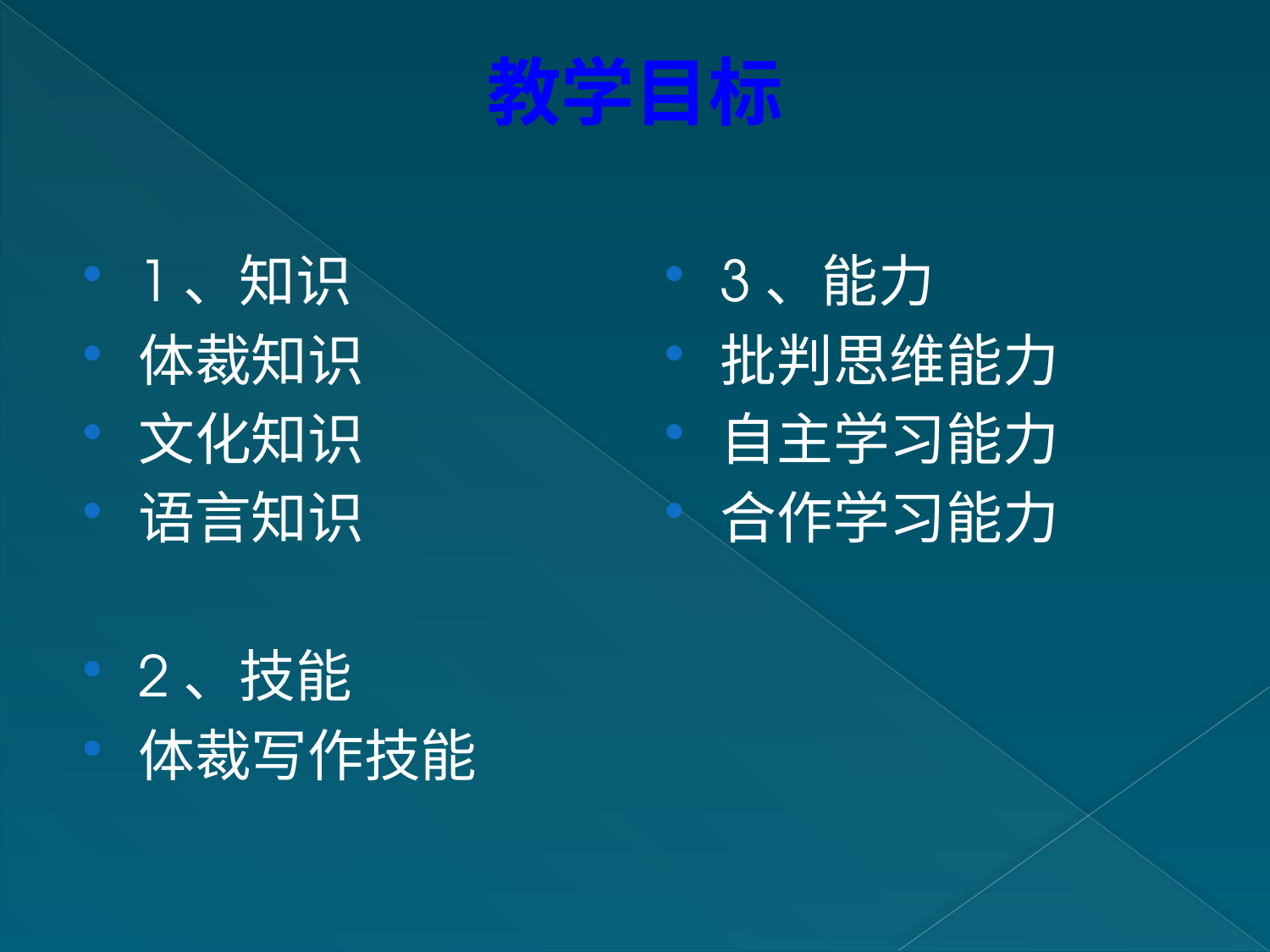

# 教学目标
1、知识
体裁知识
文化知识
语言知识

2、技能
体裁写作技能
3、能力
批判思维能力
自主学习能力
合作学习能力